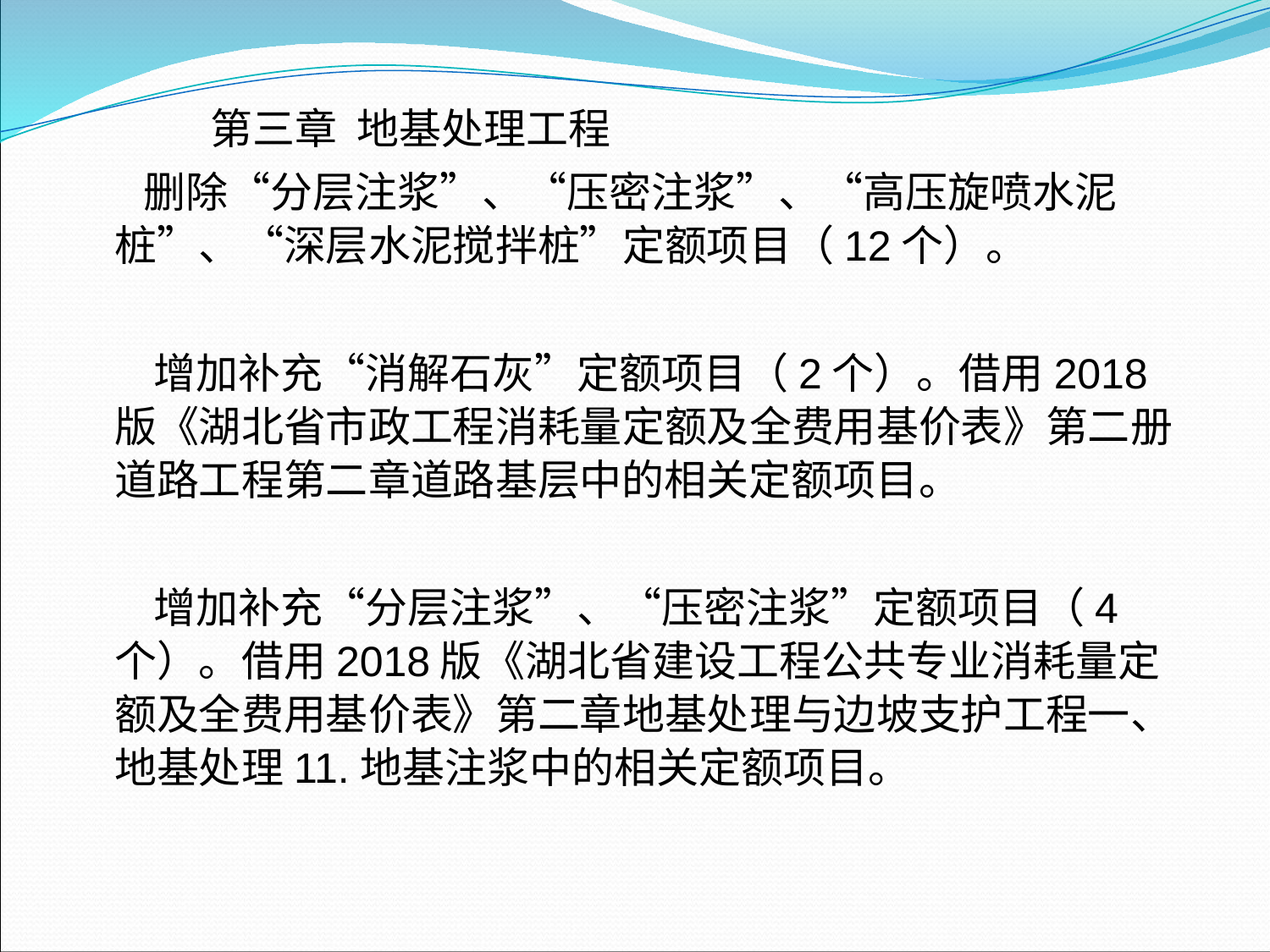

第三章  地基处理工程
      删除“分层注浆”、“压密注浆”、“高压旋喷水泥桩”、“深层水泥搅拌桩”定额项目（12个）。

       增加补充“消解石灰”定额项目（2个）。借用2018版《湖北省市政工程消耗量定额及全费用基价表》第二册道路工程第二章道路基层中的相关定额项目。

       增加补充“分层注浆”、“压密注浆”定额项目（4个）。借用2018版《湖北省建设工程公共专业消耗量定额及全费用基价表》第二章地基处理与边坡支护工程一、地基处理11.地基注浆中的相关定额项目。